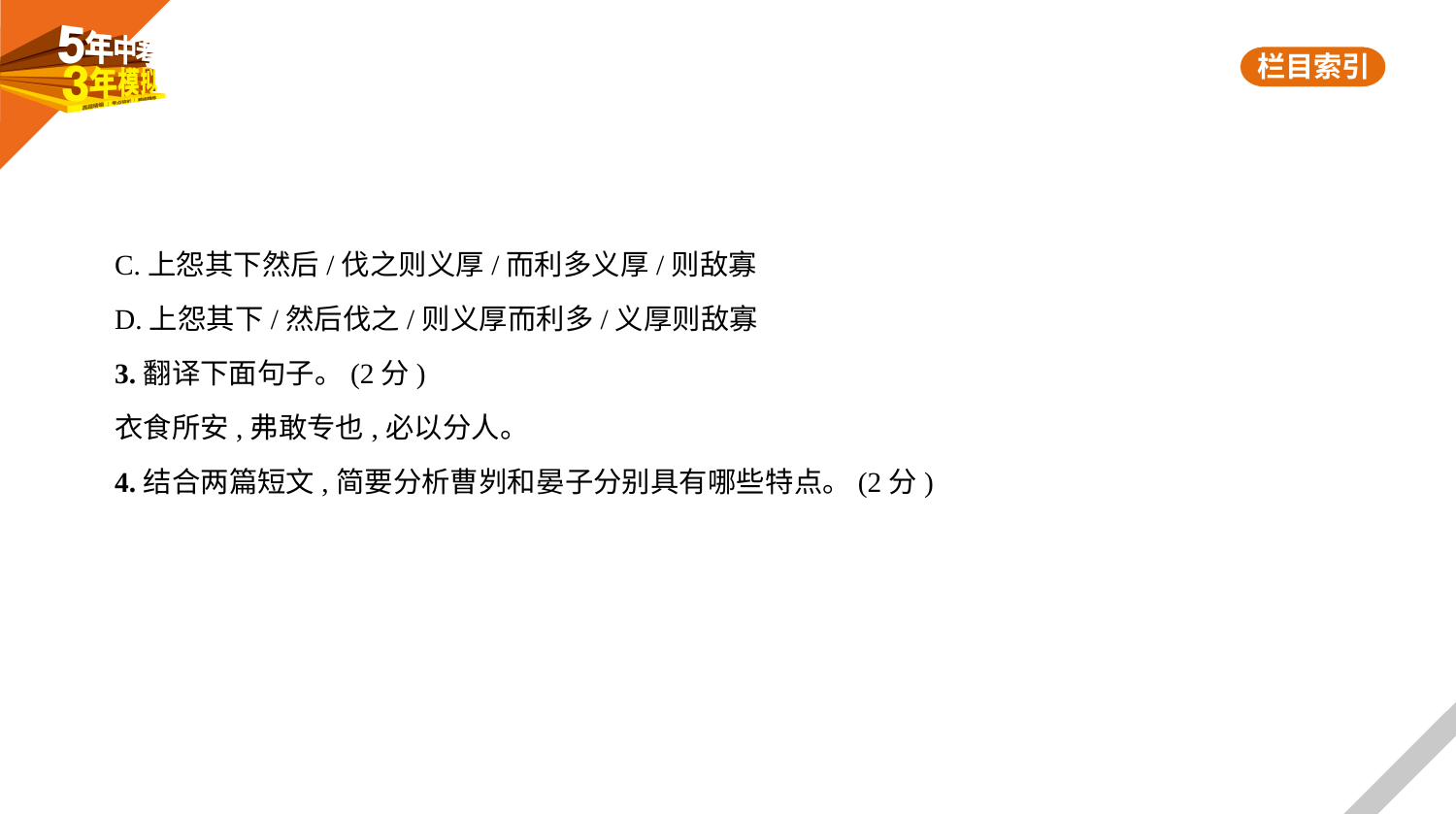

C.上怨其下然后/伐之则义厚/而利多义厚/则敌寡
D.上怨其下/然后伐之/则义厚而利多/义厚则敌寡
3.翻译下面句子。(2分)
衣食所安,弗敢专也,必以分人。
4.结合两篇短文,简要分析曹刿和晏子分别具有哪些特点。(2分)